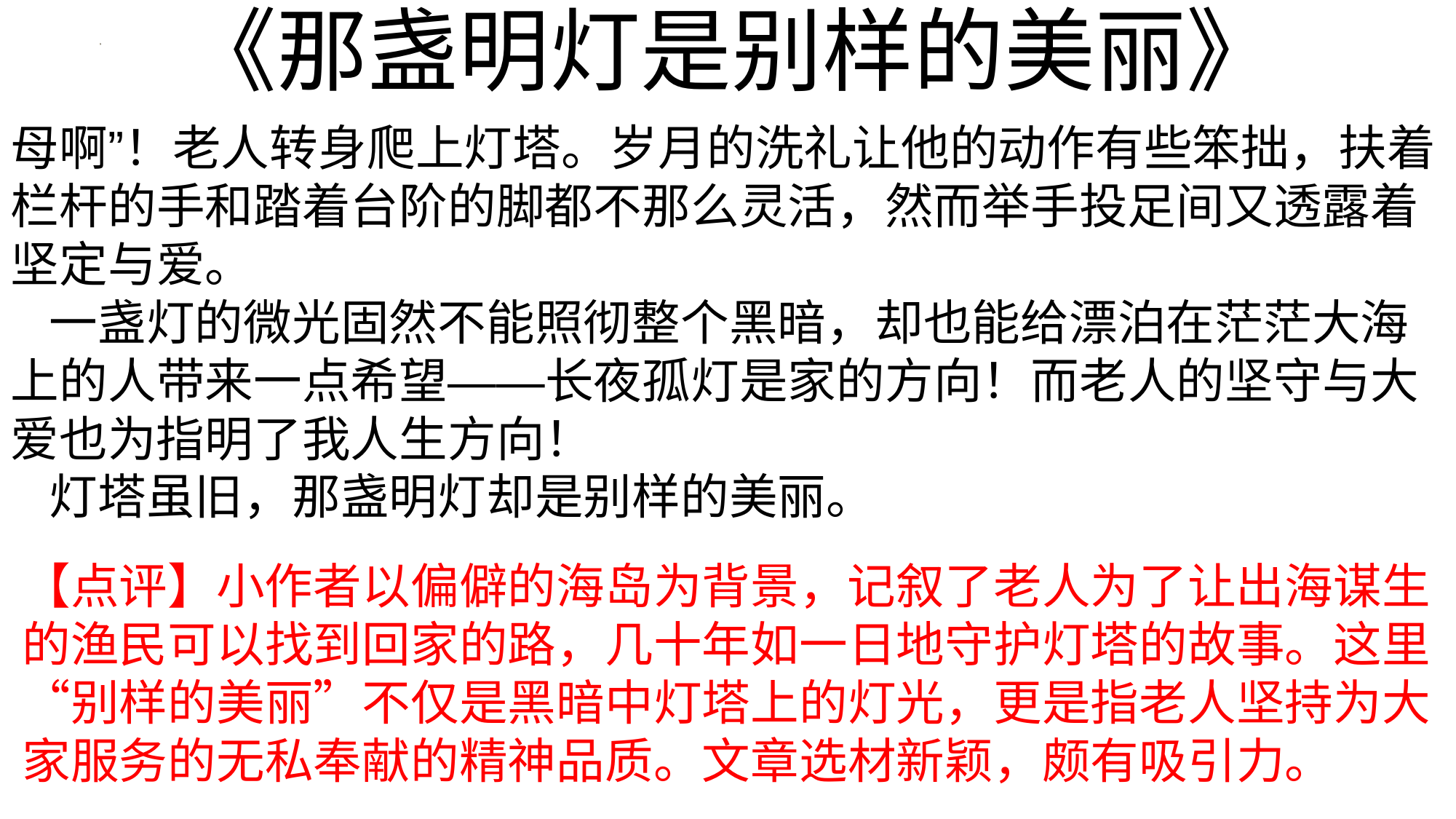

《那盏明灯是别样的美丽》
母啊”！老人转身爬上灯塔。岁月的洗礼让他的动作有些笨拙，扶着栏杆的手和踏着台阶的脚都不那么灵活，然而举手投足间又透露着坚定与爱。
  一盏灯的微光固然不能照彻整个黑暗，却也能给漂泊在茫茫大海上的人带来一点希望——长夜孤灯是家的方向！而老人的坚守与大爱也为指明了我人生方向！
  灯塔虽旧，那盏明灯却是别样的美丽。
【点评】小作者以偏僻的海岛为背景，记叙了老人为了让出海谋生的渔民可以找到回家的路，几十年如一日地守护灯塔的故事。这里“别样的美丽”不仅是黑暗中灯塔上的灯光，更是指老人坚持为大家服务的无私奉献的精神品质。文章选材新颖，颇有吸引力。